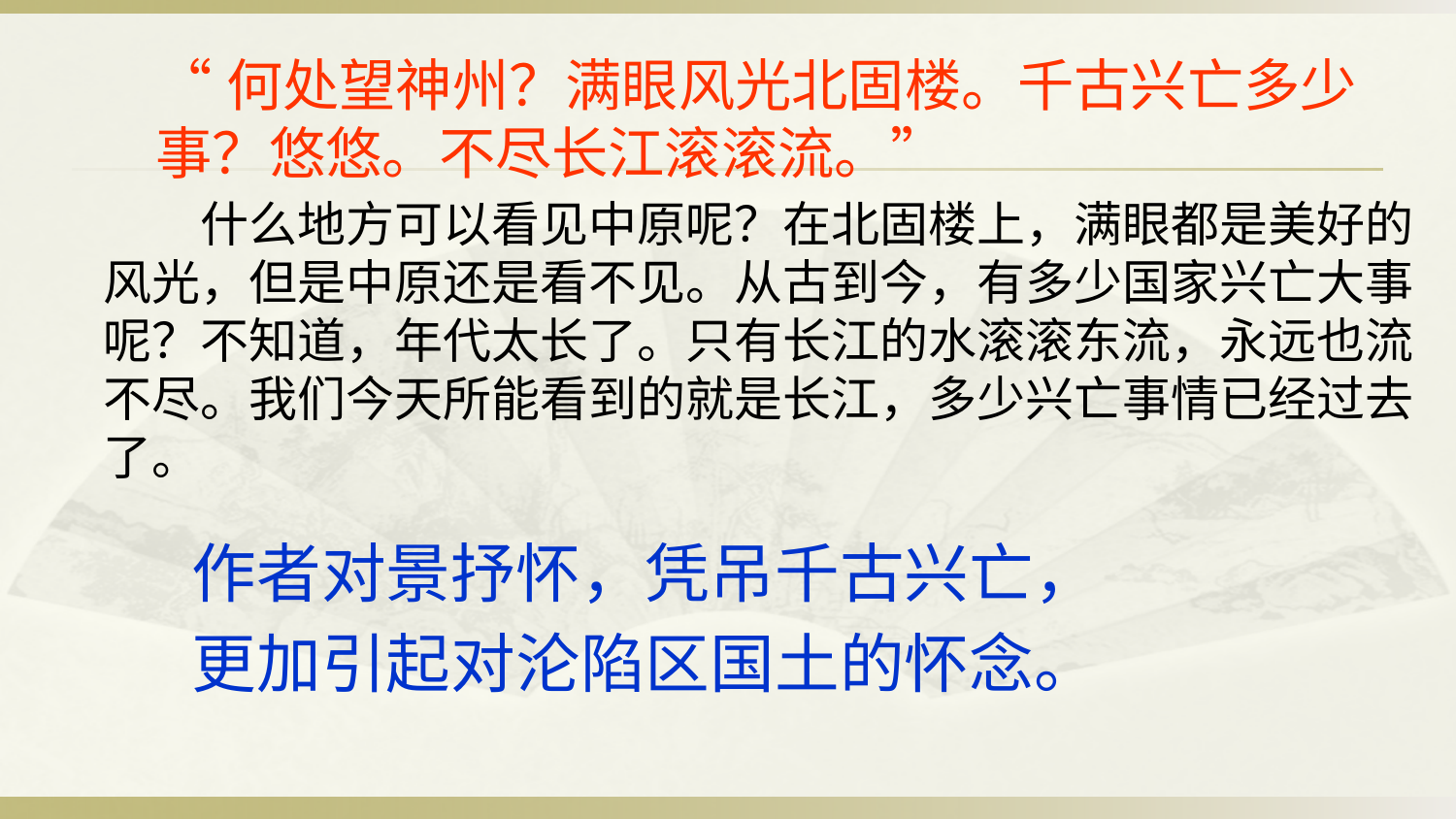

# “何处望神州？满眼风光北固楼。千古兴亡多少事？悠悠。不尽长江滚滚流。”
　　什么地方可以看见中原呢？在北固楼上，满眼都是美好的风光，但是中原还是看不见。从古到今，有多少国家兴亡大事呢？不知道，年代太长了。只有长江的水滚滚东流，永远也流不尽。我们今天所能看到的就是长江，多少兴亡事情已经过去了。
作者对景抒怀，凭吊千古兴亡，
更加引起对沦陷区国土的怀念。